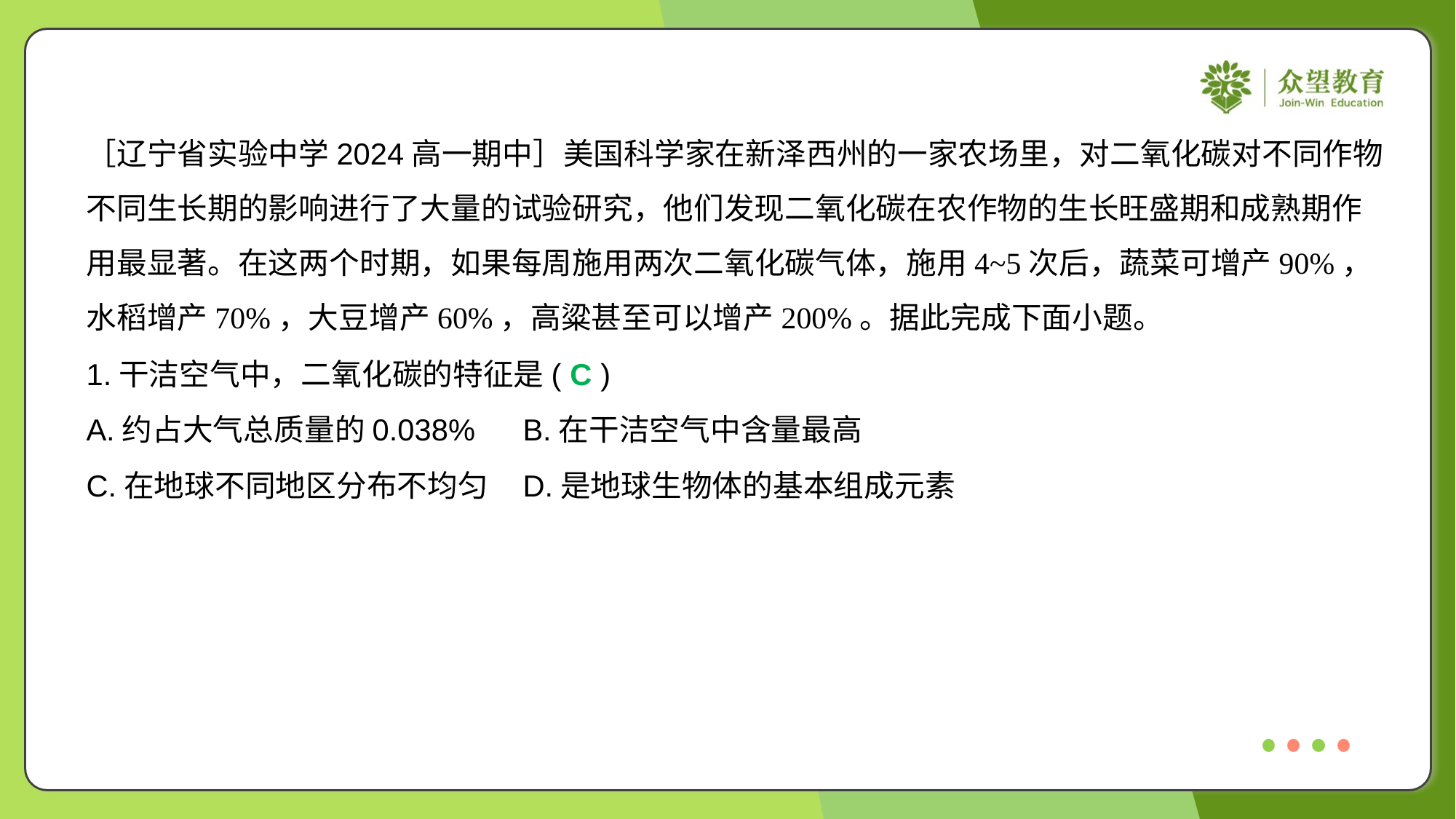

［辽宁省实验中学2024高一期中］美国科学家在新泽西州的一家农场里，对二氧化碳对不同作物
不同生长期的影响进行了大量的试验研究，他们发现二氧化碳在农作物的生长旺盛期和成熟期作
用最显著。在这两个时期，如果每周施用两次二氧化碳气体，施用4~5次后，蔬菜可增产90%，
水稻增产70%，大豆增产60%，高粱甚至可以增产200%。据此完成下面小题。
1.干洁空气中，二氧化碳的特征是(     )
C
A.约占大气总质量的0.038%	B.在干洁空气中含量最高
C.在地球不同地区分布不均匀	D.是地球生物体的基本组成元素